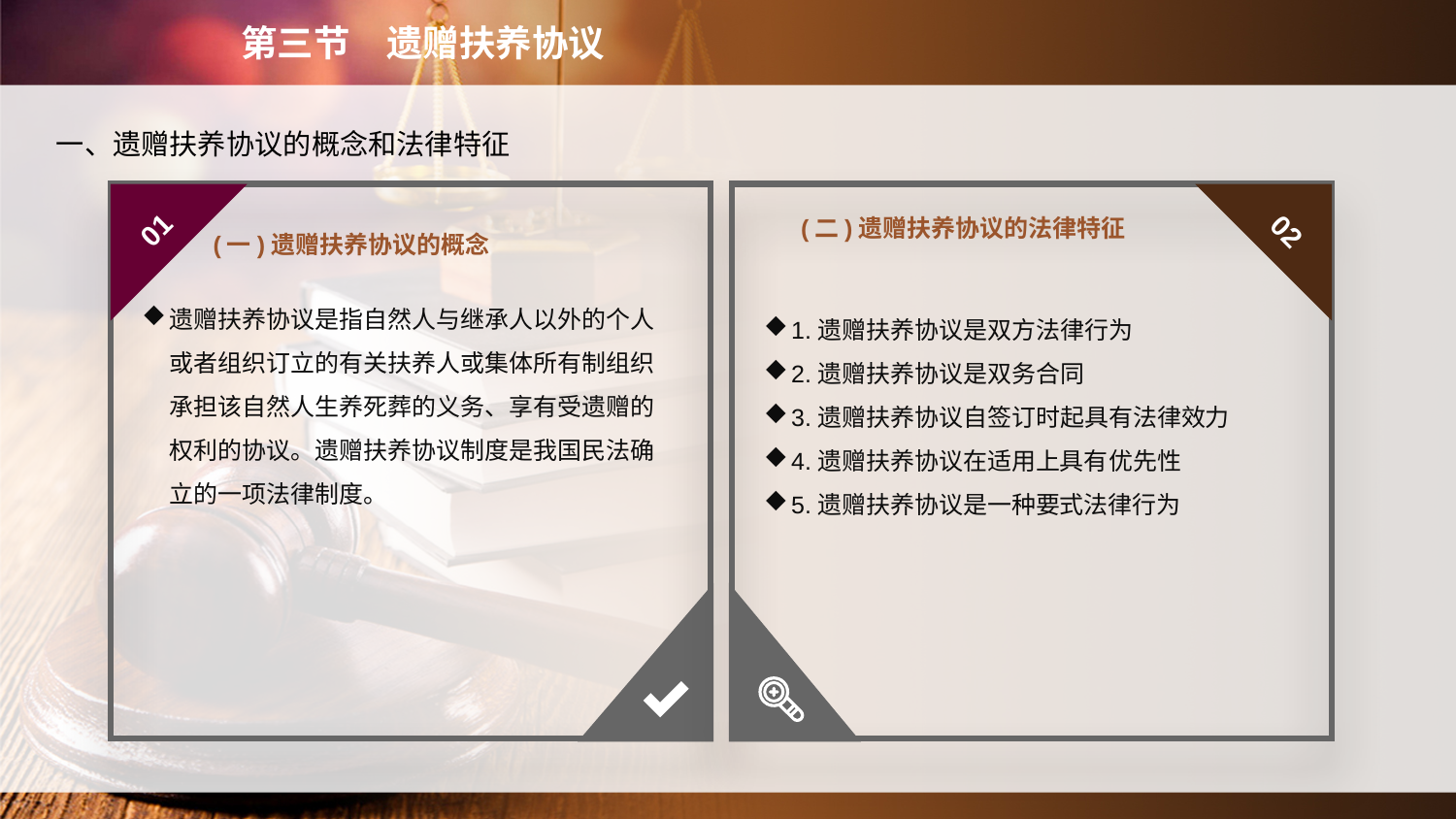

第三节　遗赠扶养协议
　一、遗赠扶养协议的概念和法律特征

(一)遗赠扶养协议的概念
(二)遗赠扶养协议的法律特征
01
02
遗赠扶养协议是指自然人与继承人以外的个人或者组织订立的有关扶养人或集体所有制组织承担该自然人生养死葬的义务、享有受遗赠的权利的协议。遗赠扶养协议制度是我国民法确立的一项法律制度。
1.遗赠扶养协议是双方法律行为
2.遗赠扶养协议是双务合同
3.遗赠扶养协议自签订时起具有法律效力
4.遗赠扶养协议在适用上具有优先性
5.遗赠扶养协议是一种要式法律行为